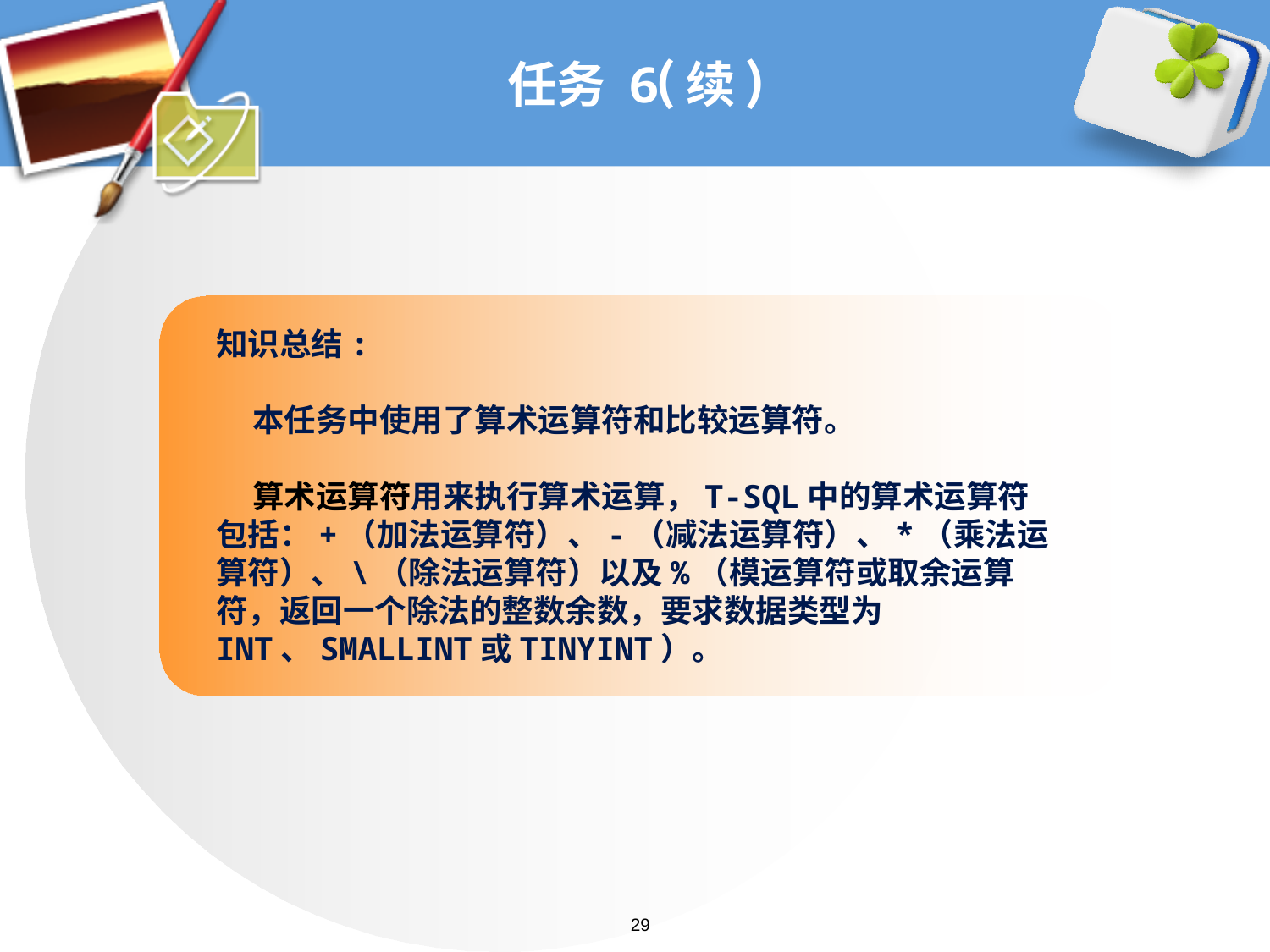

# 任务 6(续)

知识总结:

    本任务中使用了算术运算符和比较运算符。

    算术运算符用来执行算术运算，T-SQL中的算术运算符包括：+（加法运算符）、-（减法运算符）、*（乘法运算符）、\（除法运算符）以及%（模运算符或取余运算符，返回一个除法的整数余数，要求数据类型为INT、SMALLINT或TINYINT）。
29